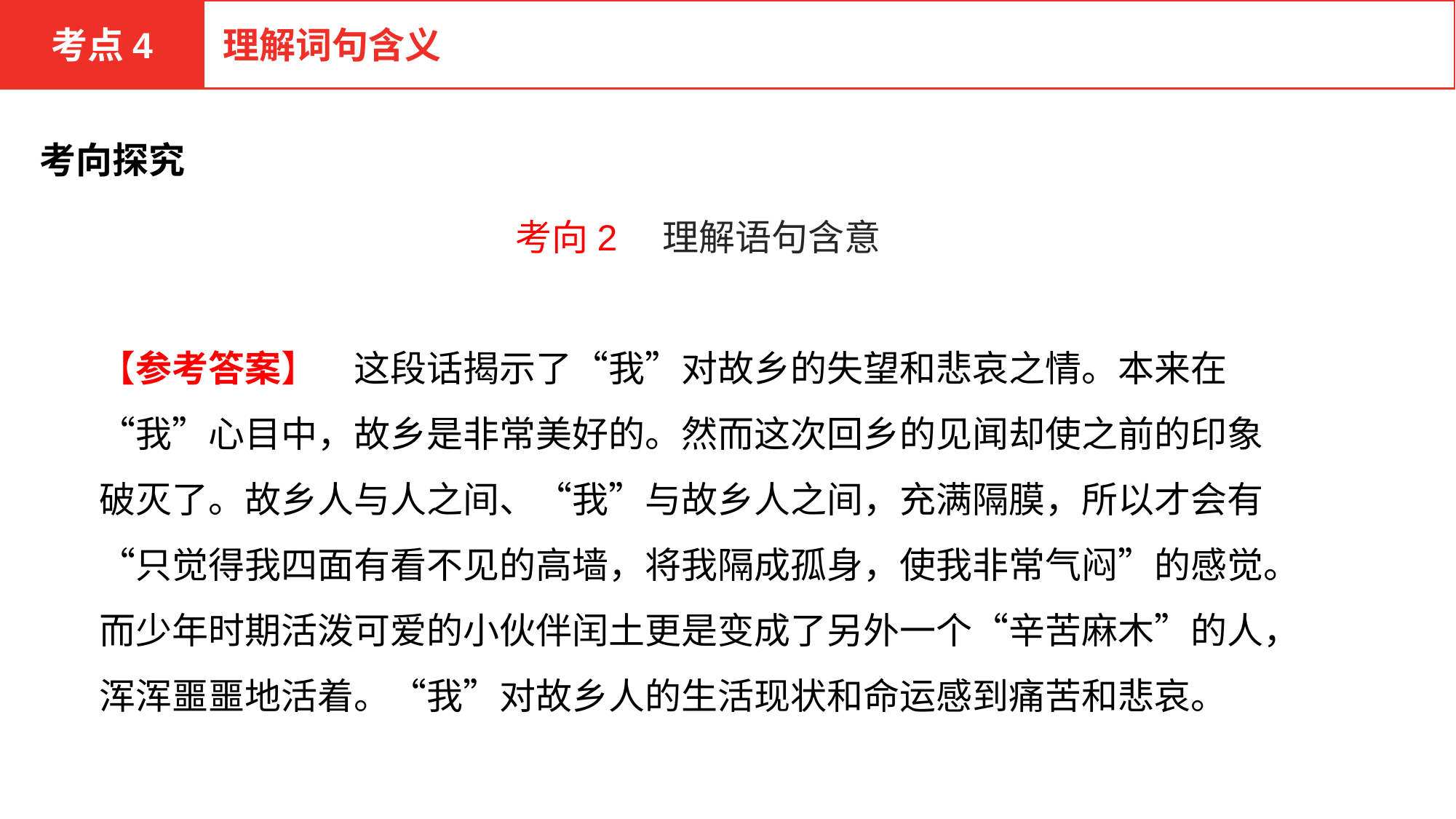

考点4
理解词句含义
考向探究
考向2　理解语句含意

【参考答案】　这段话揭示了“我”对故乡的失望和悲哀之情。本来在“我”心目中，故乡是非常美好的。然而这次回乡的见闻却使之前的印象破灭了。故乡人与人之间、“我”与故乡人之间，充满隔膜，所以才会有“只觉得我四面有看不见的高墙，将我隔成孤身，使我非常气闷”的感觉。而少年时期活泼可爱的小伙伴闰土更是变成了另外一个“辛苦麻木”的人，浑浑噩噩地活着。“我”对故乡人的生活现状和命运感到痛苦和悲哀。